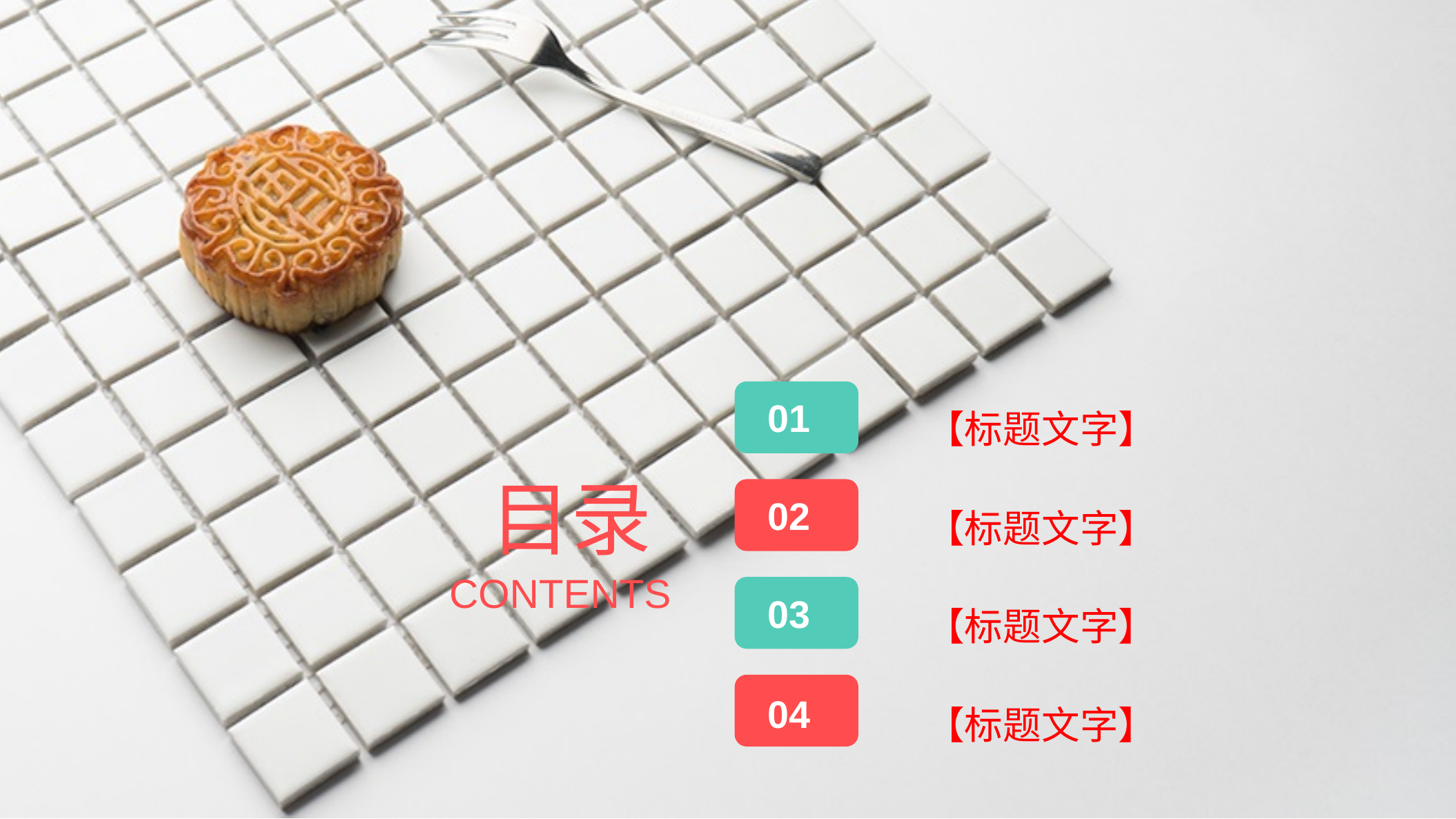

01
【标题文字】

目录
02
【标题文字】

CONTENTS
03
【标题文字】

04
【标题文字】